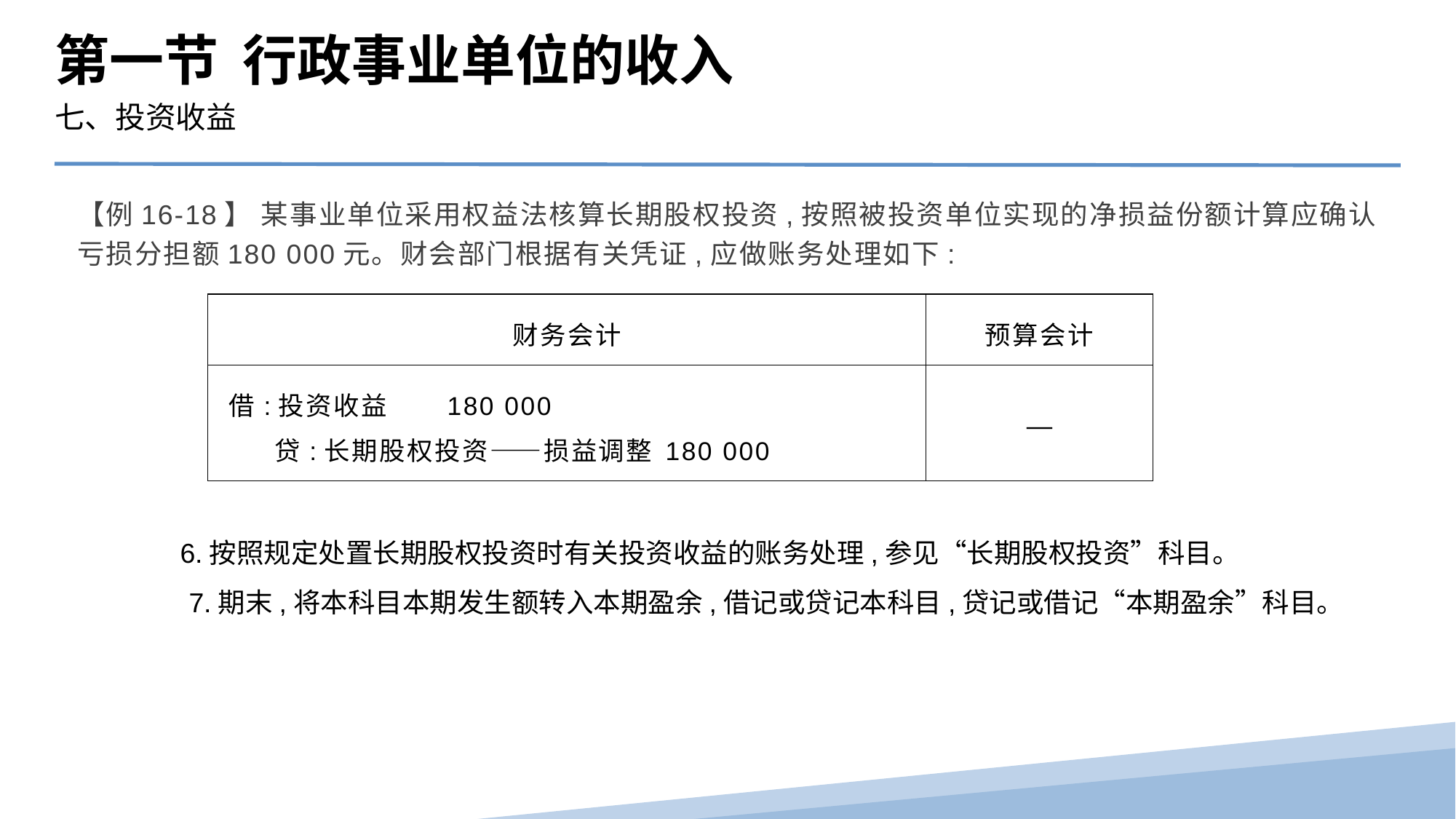

第一节  行政事业单位的收入
七、投资收益
【例16-18】 某事业单位采用权益法核算长期股权投资,按照被投资单位实现的净损益份额计算应确认亏损分担额180 000元。财会部门根据有关凭证,应做账务处理如下:
| 财务会计 | 预算会计 |
| --- | --- |
| 借:投资收益 180 000 贷:长期股权投资——损益调整 180 000 | — |
　   6.按照规定处置长期股权投资时有关投资收益的账务处理,参见“长期股权投资”科目。
　　7.期末,将本科目本期发生额转入本期盈余,借记或贷记本科目,贷记或借记“本期盈余”科目。